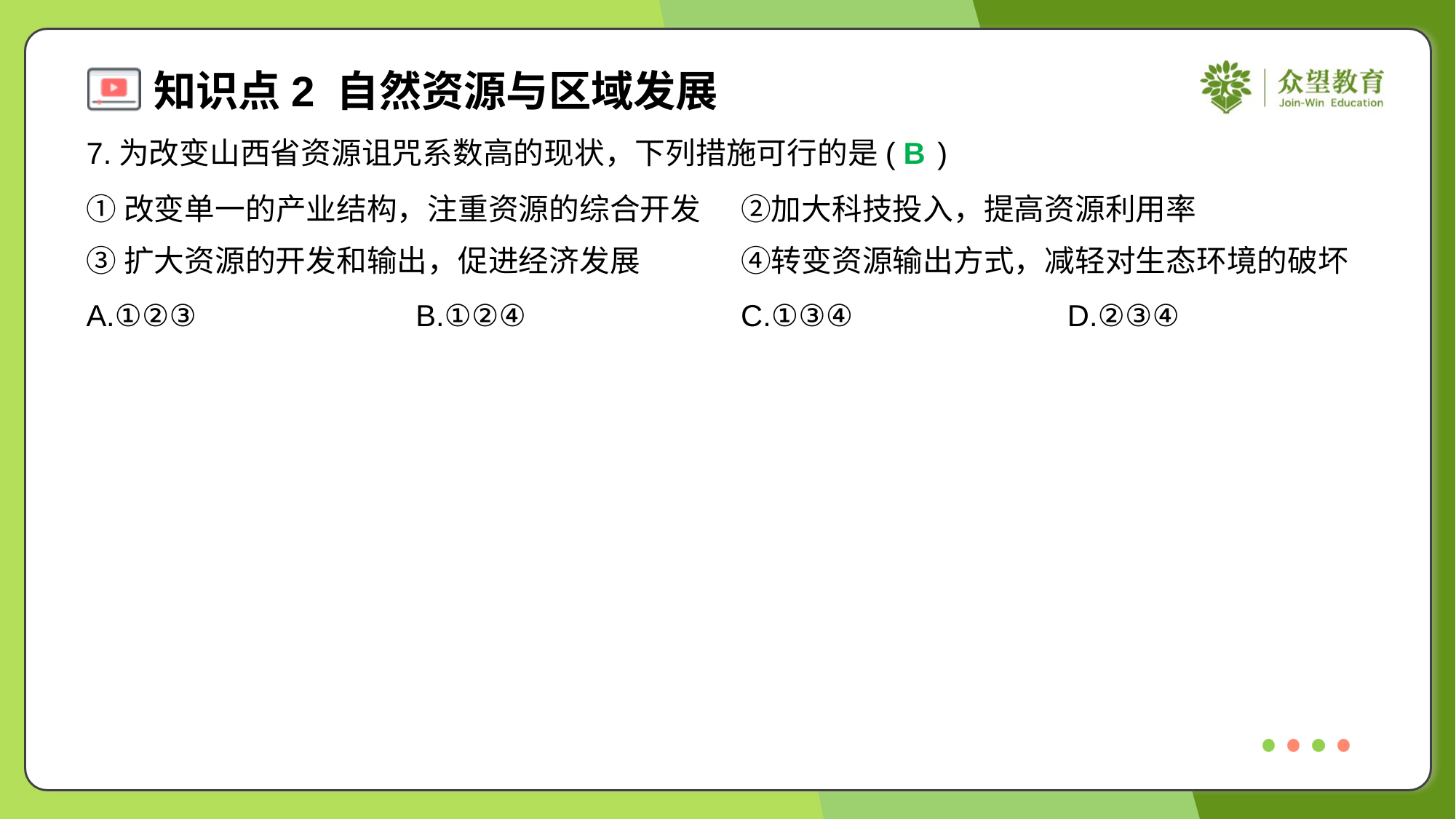

7.为改变山西省资源诅咒系数高的现状，下列措施可行的是(     )
B
①改变单一的产业结构，注重资源的综合开发	②加大科技投入，提高资源利用率
③扩大资源的开发和输出，促进经济发展	④转变资源输出方式，减轻对生态环境的破坏
A.①②③	B.①②④	C.①③④	D.②③④